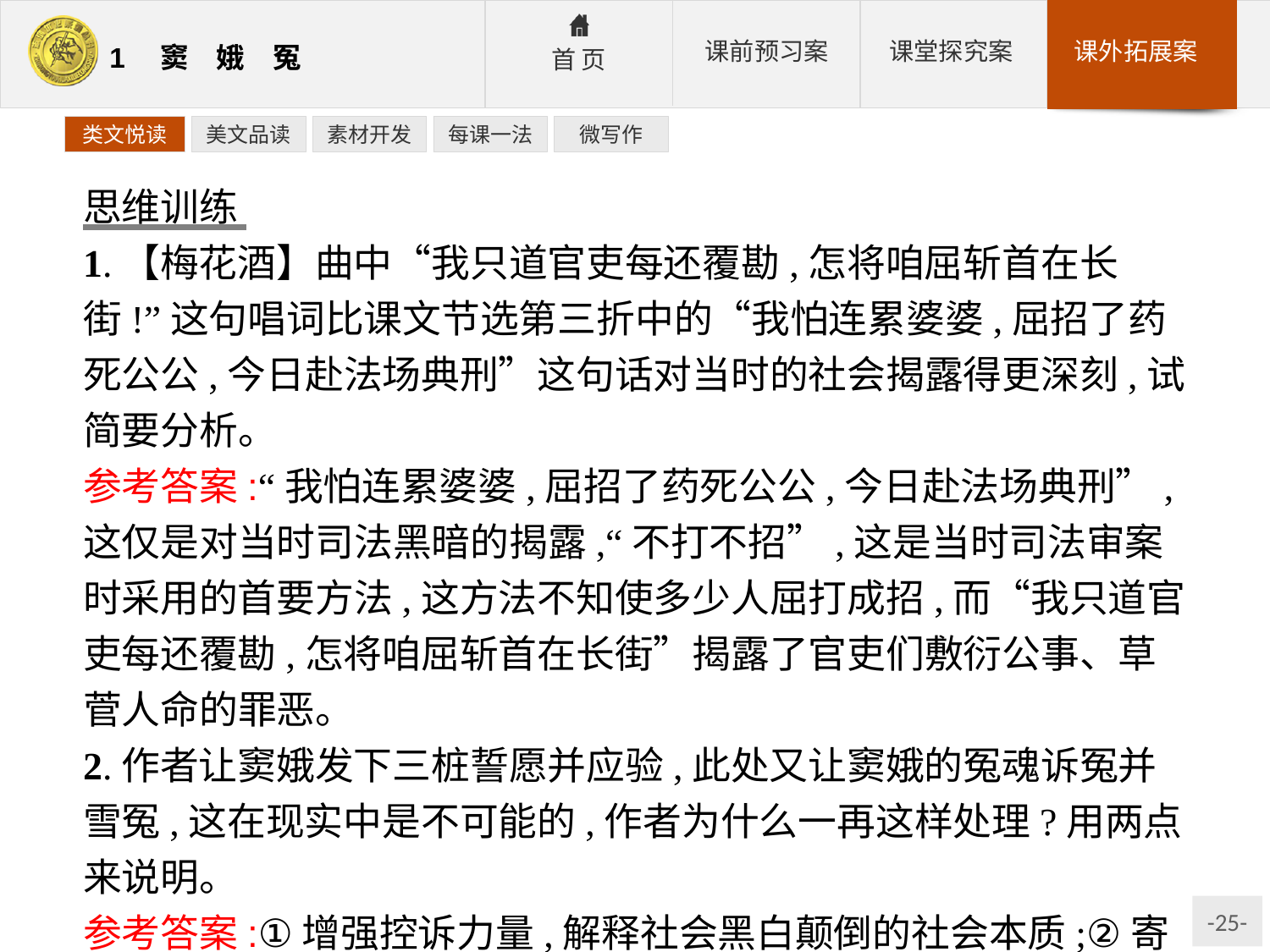

类文悦读
美文品读
素材开发
每课一法
微写作
思维训练
1.【梅花酒】曲中“我只道官吏每还覆勘,怎将咱屈斩首在长街!”这句唱词比课文节选第三折中的“我怕连累婆婆,屈招了药死公公,今日赴法场典刑”这句话对当时的社会揭露得更深刻,试简要分析。
参考答案:“我怕连累婆婆,屈招了药死公公,今日赴法场典刑”,这仅是对当时司法黑暗的揭露,“不打不招”,这是当时司法审案时采用的首要方法,这方法不知使多少人屈打成招,而“我只道官吏每还覆勘,怎将咱屈斩首在长街”揭露了官吏们敷衍公事、草菅人命的罪恶。
2.作者让窦娥发下三桩誓愿并应验,此处又让窦娥的冤魂诉冤并雪冤,这在现实中是不可能的,作者为什么一再这样处理?用两点来说明。
参考答案:①增强控诉力量,解释社会黑白颠倒的社会本质;②寄托了人们除恶雪冤的美好愿望。